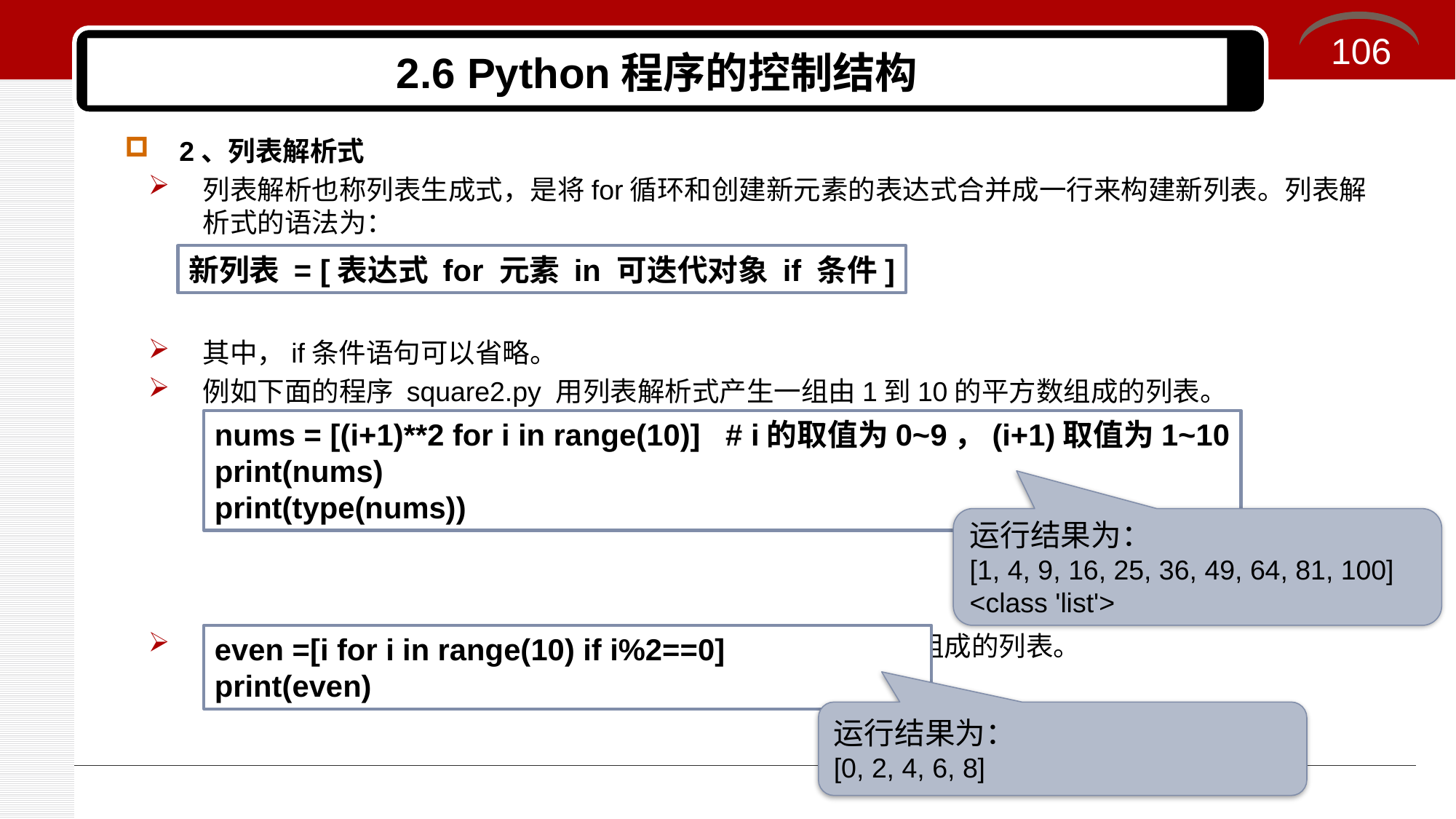

106
# 2.6 Python程序的控制结构
2、列表解析式
列表解析也称列表生成式，是将for循环和创建新元素的表达式合并成一行来构建新列表。列表解析式的语法为：

其中，if条件语句可以省略。
例如下面的程序 square2.py 用列表解析式产生一组由1到10的平方数组成的列表。

下面的程序 evenList2.py 用列表解析式构建10以内的偶数组成的列表。

新列表 = [表达式 for 元素 in 可迭代对象 if 条件]
nums = [(i+1)**2 for i in range(10)]   # i的取值为0~9，(i+1)取值为1~10
print(nums)
print(type(nums))
运行结果为：
[1, 4, 9, 16, 25, 36, 49, 64, 81, 100]
<class 'list'>
even =[i for i in range(10) if i%2==0]
print(even)
运行结果为：
[0, 2, 4, 6, 8]